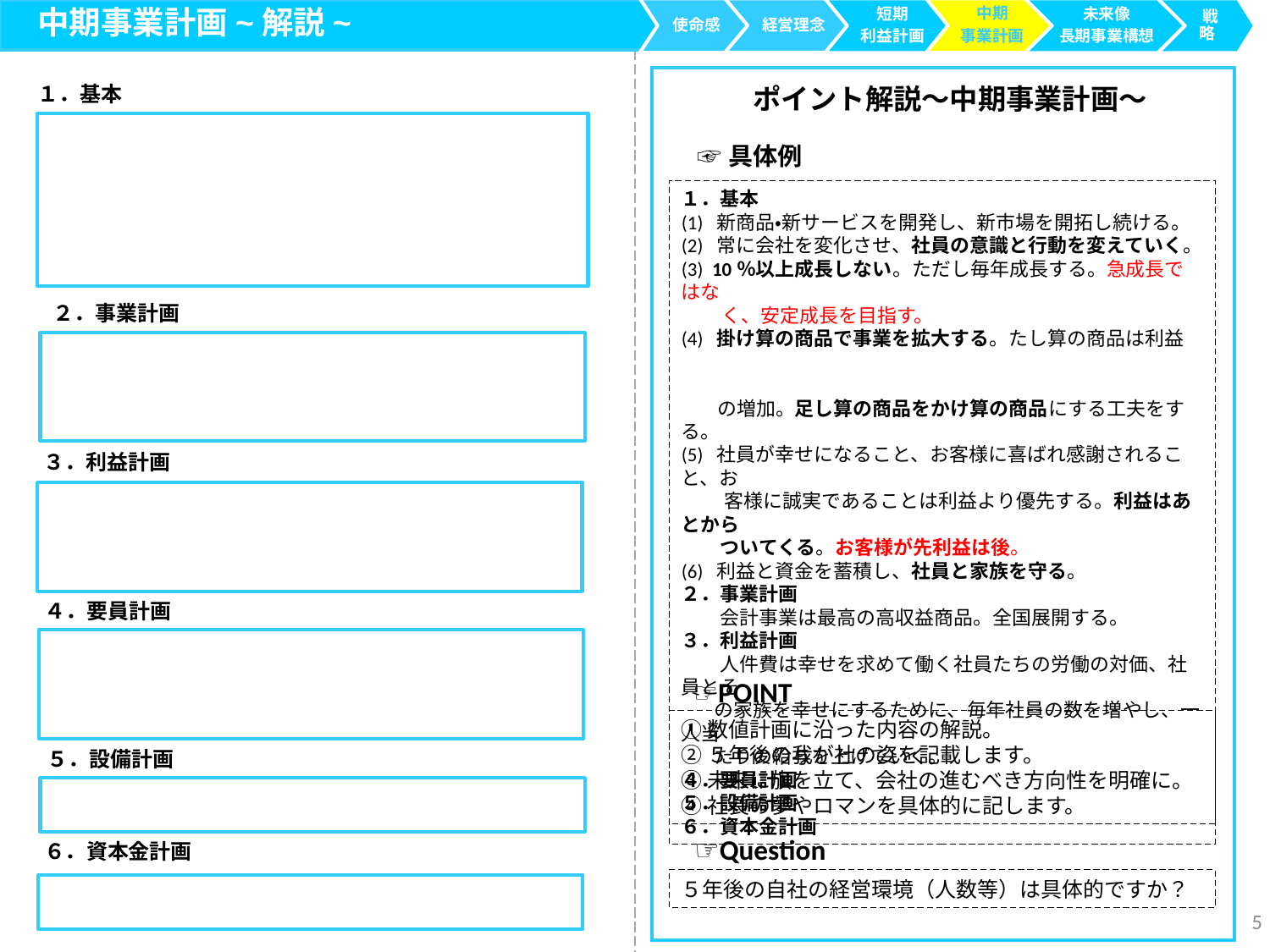

中期事業計画~解説~ ~
使命感
中期
事業計画
経営理念
短期
利益計画
 戦略
未来像
長期事業構想

１．基本
ポイント解説～中期事業計画～

☞具体例
１．基本
(1)  新商品・新サービスを開発し、新市場を開拓し続ける。
(2)  常に会社を変化させ、社員の意識と行動を変えていく。
(3)  10％以上成長しない。ただし毎年成長する。急成長ではな
        く、安定成長を目指す。
(4)  掛け算の商品で事業を拡大する。たし算の商品は利益
       の増加。足し算の商品をかけ算の商品にする工夫をする。
(5)  社員が幸せになること、お客様に喜ばれ感謝されること、お
　　 客様に誠実であることは利益より優先する。利益はあとから
　　ついてくる。お客様が先利益は後。
(6)  利益と資金を蓄積し、社員と家族を守る。
２．事業計画
　　会計事業は最高の高収益商品。全国展開する。
３．利益計画
　　人件費は幸せを求めて働く社員たちの労働の対価、社員とそ
　   の家族を幸せにするために、毎年社員の数を増やし、一人当
　   たりの給与を上げていく。
４．要員計画
５．設備計画
６．資本金計画
２．事業計画

３．利益計画

４．要員計画

☞POINT
①数値計画に沿った内容の解説。
②５年後の我が社の姿を記載します。
③未来に旗を立て、会社の進むべき方向性を明確に。
④社長の夢やロマンを具体的に記します。
５．設備計画

☞Question
６．資本金計画
５年後の自社の経営環境（人数等）は具体的ですか？

5